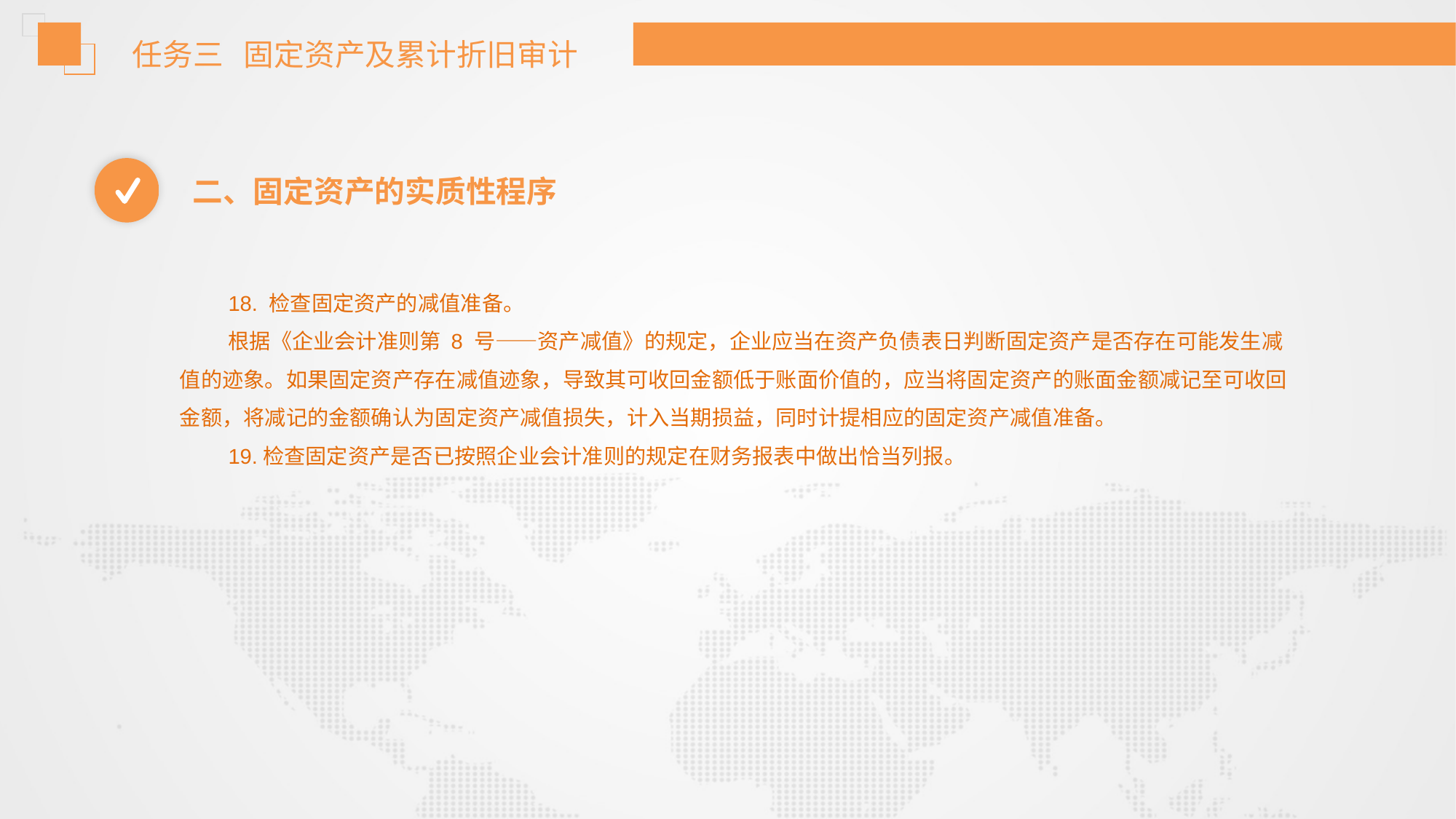

任务三   固定资产及累计折旧审计

二、固定资产的实质性程序

18. 检查固定资产的减值准备。
根据《企业会计准则第 8 号——资产减值》的规定，企业应当在资产负债表日判断固定资产是否存在可能发生减值的迹象。如果固定资产存在减值迹象，导致其可收回金额低于账面价值的，应当将固定资产的账面金额减记至可收回金额，将减记的金额确认为固定资产减值损失，计入当期损益，同时计提相应的固定资产减值准备。
19.检查固定资产是否已按照企业会计准则的规定在财务报表中做出恰当列报。